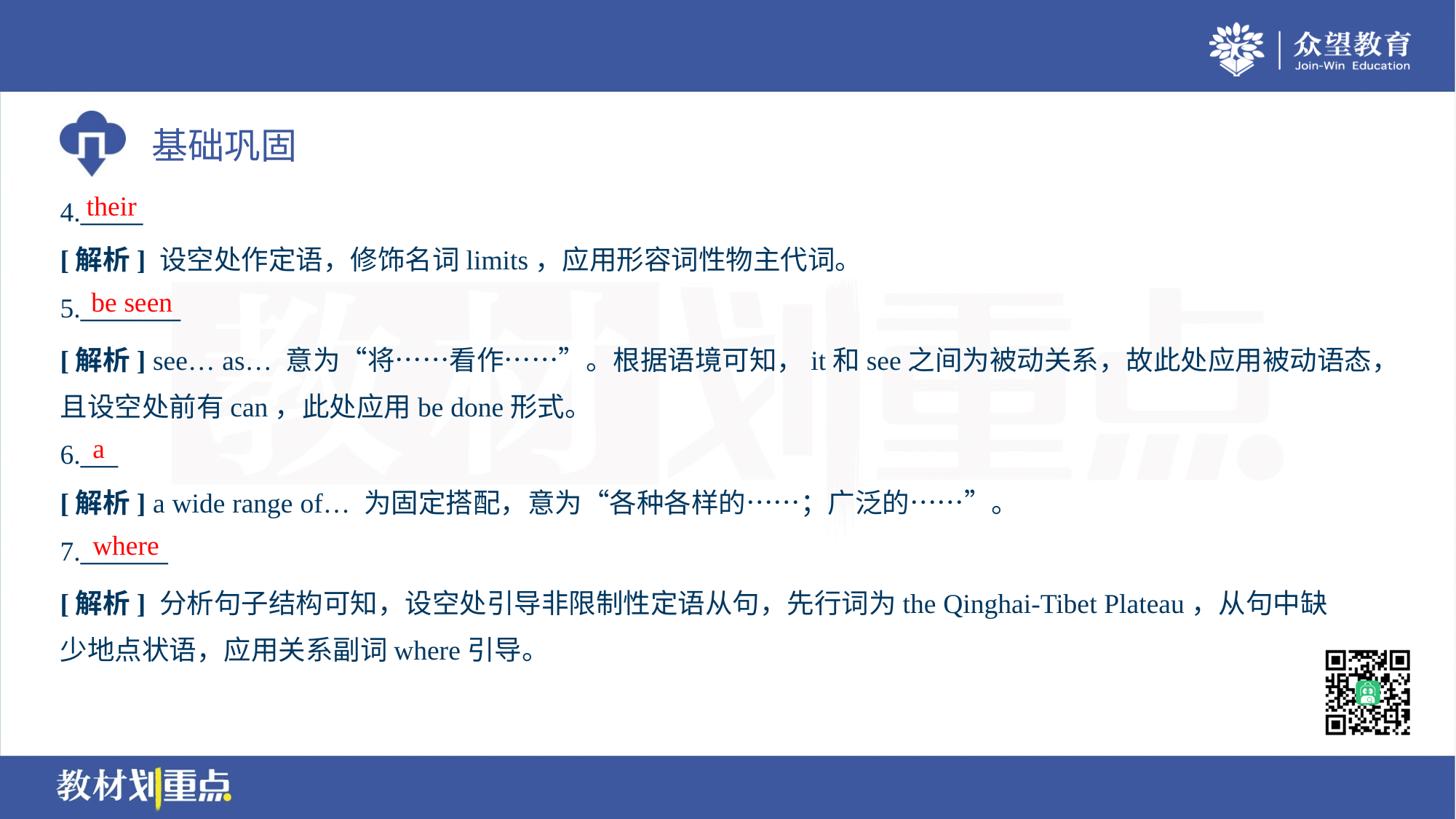

their
4._____
[解析] 设空处作定语，修饰名词limits，应用形容词性物主代词。
be seen
5.________
[解析] see… as… 意为“将……看作……”。根据语境可知，it和see之间为被动关系，故此处应用被动语态，
且设空处前有can，此处应用be done形式。
a
6.___
[解析] a wide range of… 为固定搭配，意为“各种各样的……；广泛的……”。
where
7._______
[解析] 分析句子结构可知，设空处引导非限制性定语从句，先行词为the Qinghai-Tibet Plateau，从句中缺
少地点状语，应用关系副词where引导。